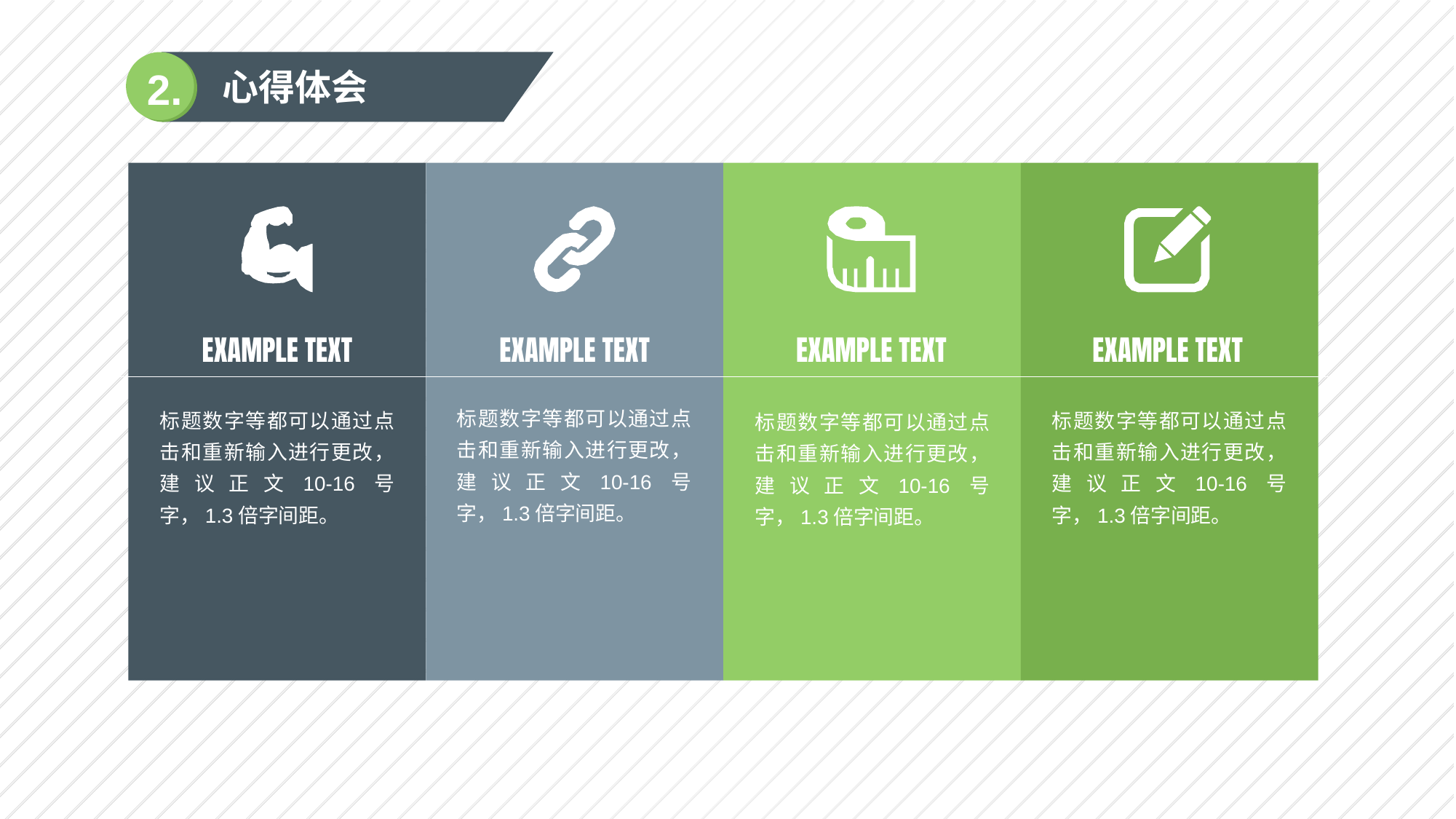

2.
心得体会

EXAMPLE TEXT
EXAMPLE TEXT
EXAMPLE TEXT
EXAMPLE TEXT
标题数字等都可以通过点击和重新输入进行更改，建议正文10-16号字，1.3倍字间距。
标题数字等都可以通过点击和重新输入进行更改，建议正文10-16号字，1.3倍字间距。
标题数字等都可以通过点击和重新输入进行更改，建议正文10-16号字，1.3倍字间距。
标题数字等都可以通过点击和重新输入进行更改，建议正文10-16号字，1.3倍字间距。